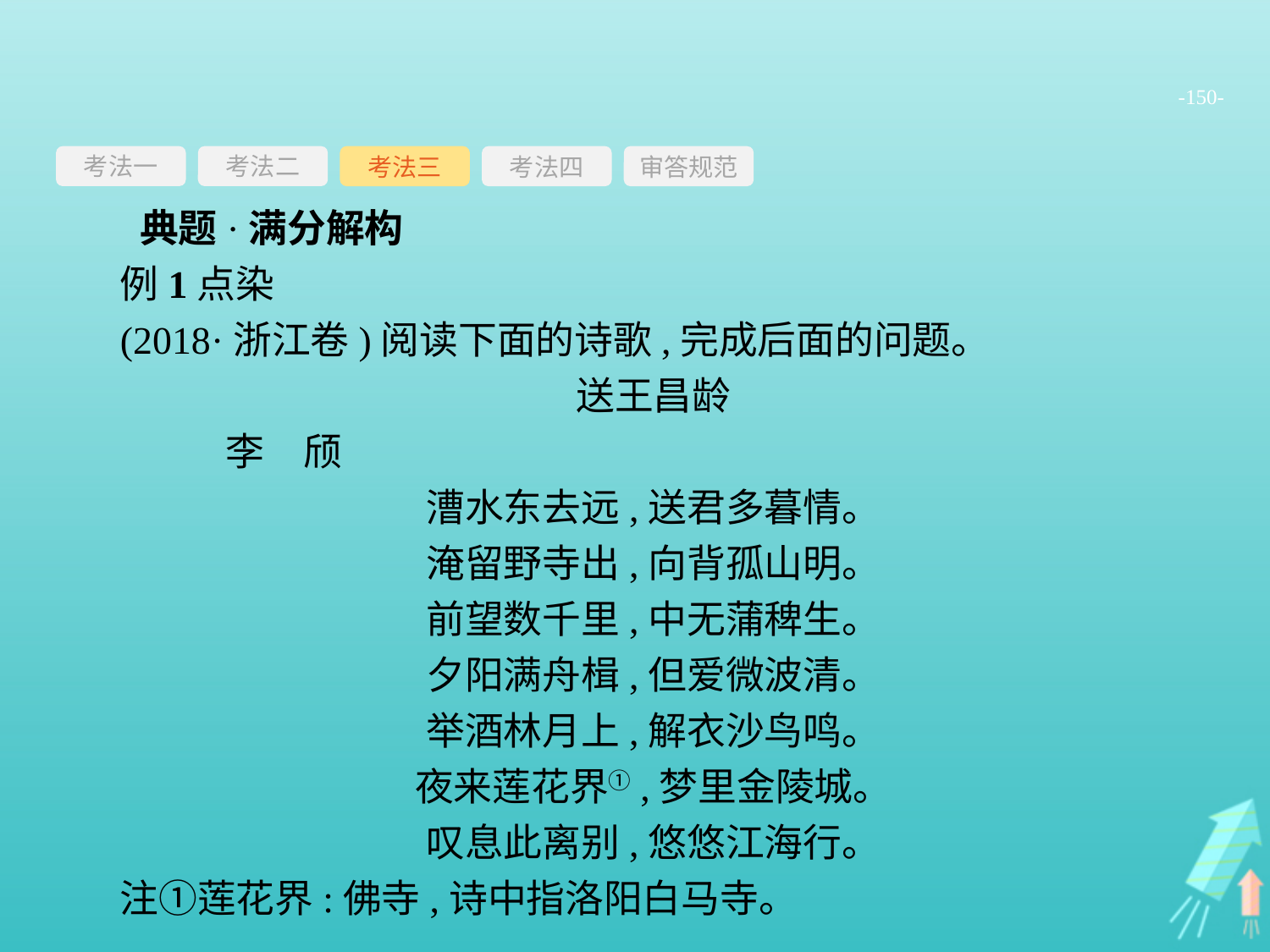

-150-
考法一
考法三
考法四
审答规范
考法二
典题·满分解构
例1点染
(2018·浙江卷)阅读下面的诗歌,完成后面的问题。
送王昌龄
	李　颀
漕水东去远,送君多暮情。
淹留野寺出,向背孤山明。
前望数千里,中无蒲稗生。
夕阳满舟楫,但爱微波清。
举酒林月上,解衣沙鸟鸣。
夜来莲花界①,梦里金陵城。
叹息此离别,悠悠江海行。
注①莲花界:佛寺,诗中指洛阳白马寺。